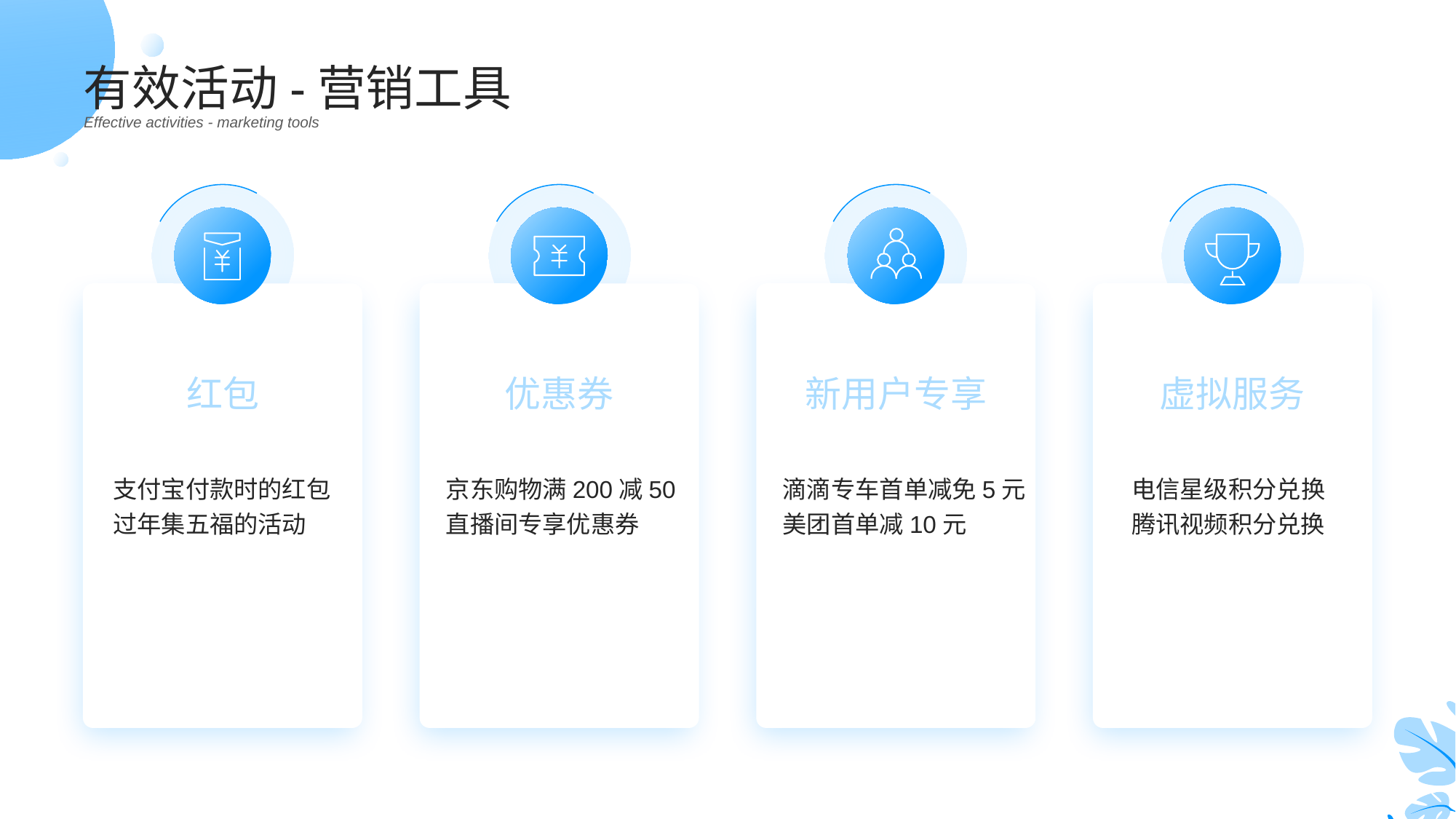

有效活动-营销工具
Effective activities - marketing tools

红包
优惠券
新用户专享
虚拟服务
支付宝付款时的红包
过年集五福的活动
京东购物满200减50
直播间专享优惠券

滴滴专车首单减免5元美团首单减10元
电信星级积分兑换
腾讯视频积分兑换